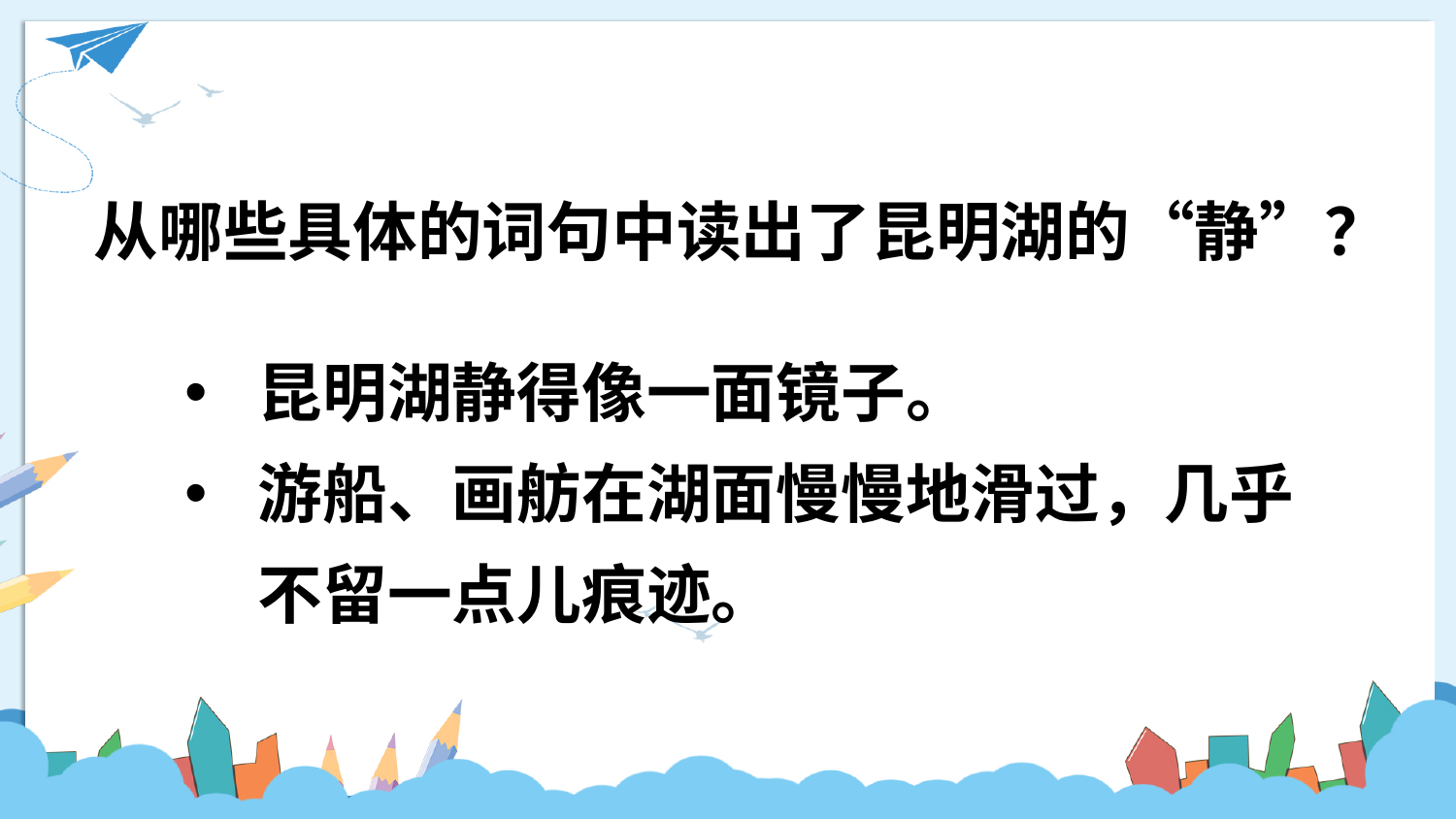

从哪些具体的词句中读出了昆明湖的“静”？
昆明湖静得像一面镜子。
游船、画舫在湖面慢慢地滑过，几乎不留一点儿痕迹。